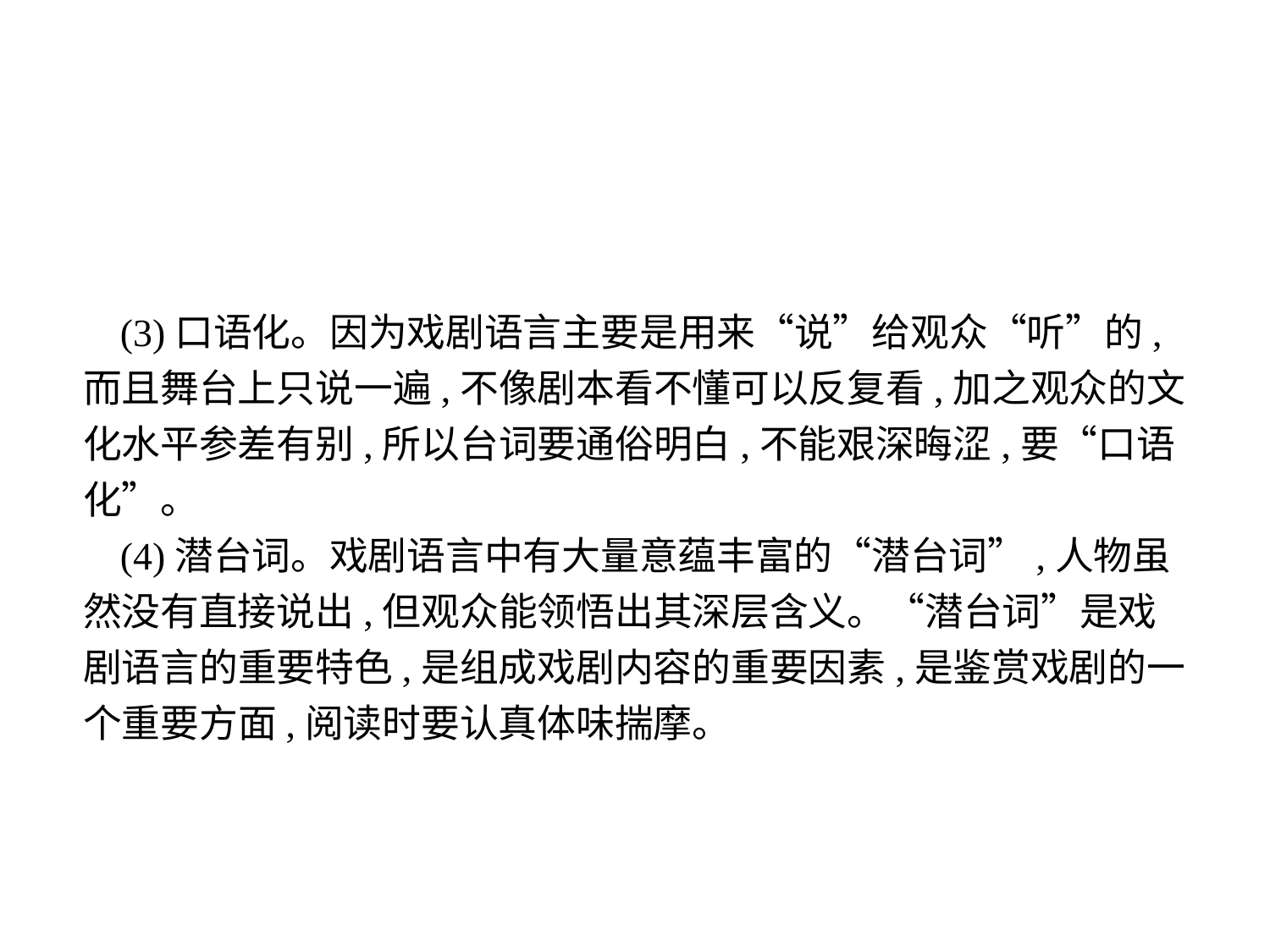

(3)口语化。因为戏剧语言主要是用来“说”给观众“听”的,而且舞台上只说一遍,不像剧本看不懂可以反复看,加之观众的文化水平参差有别,所以台词要通俗明白,不能艰深晦涩,要“口语化”。
(4)潜台词。戏剧语言中有大量意蕴丰富的“潜台词”,人物虽然没有直接说出,但观众能领悟出其深层含义。“潜台词”是戏剧语言的重要特色,是组成戏剧内容的重要因素,是鉴赏戏剧的一个重要方面,阅读时要认真体味揣摩。
-5-